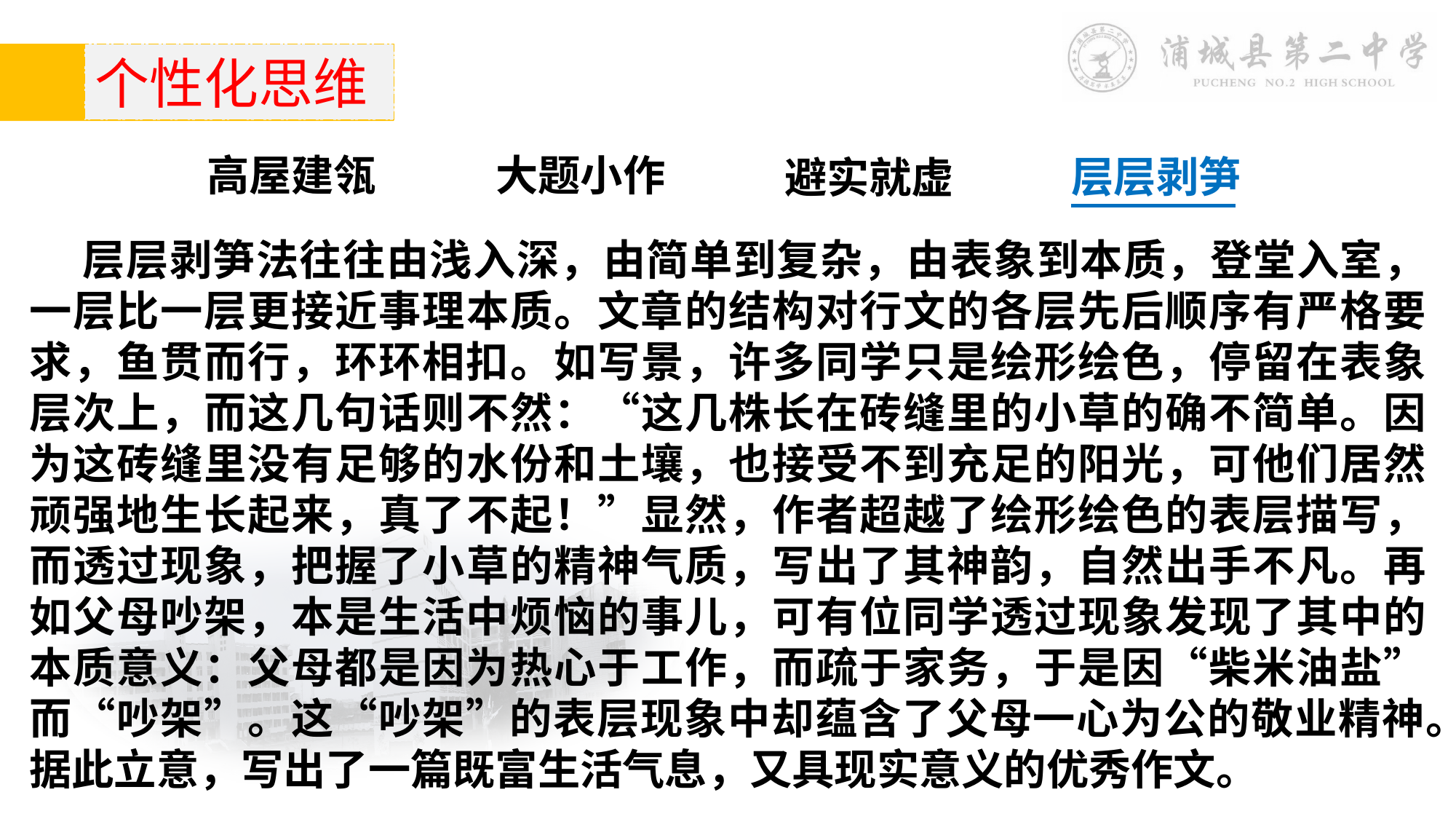

个性化思维

大题小作
高屋建瓴
层层剥笋
避实就虚
    层层剥笋法往往由浅入深，由简单到复杂，由表象到本质，登堂入室，一层比一层更接近事理本质。文章的结构对行文的各层先后顺序有严格要求，鱼贯而行，环环相扣。如写景，许多同学只是绘形绘色，停留在表象层次上，而这几句话则不然：“这几株长在砖缝里的小草的确不简单。因为这砖缝里没有足够的水份和土壤，也接受不到充足的阳光，可他们居然顽强地生长起来，真了不起！”显然，作者超越了绘形绘色的表层描写，而透过现象，把握了小草的精神气质，写出了其神韵，自然出手不凡。再如父母吵架，本是生活中烦恼的事儿，可有位同学透过现象发现了其中的本质意义：父母都是因为热心于工作，而疏于家务，于是因“柴米油盐”而“吵架”。这“吵架”的表层现象中却蕴含了父母一心为公的敬业精神。据此立意，写出了一篇既富生活气息，又具现实意义的优秀作文。